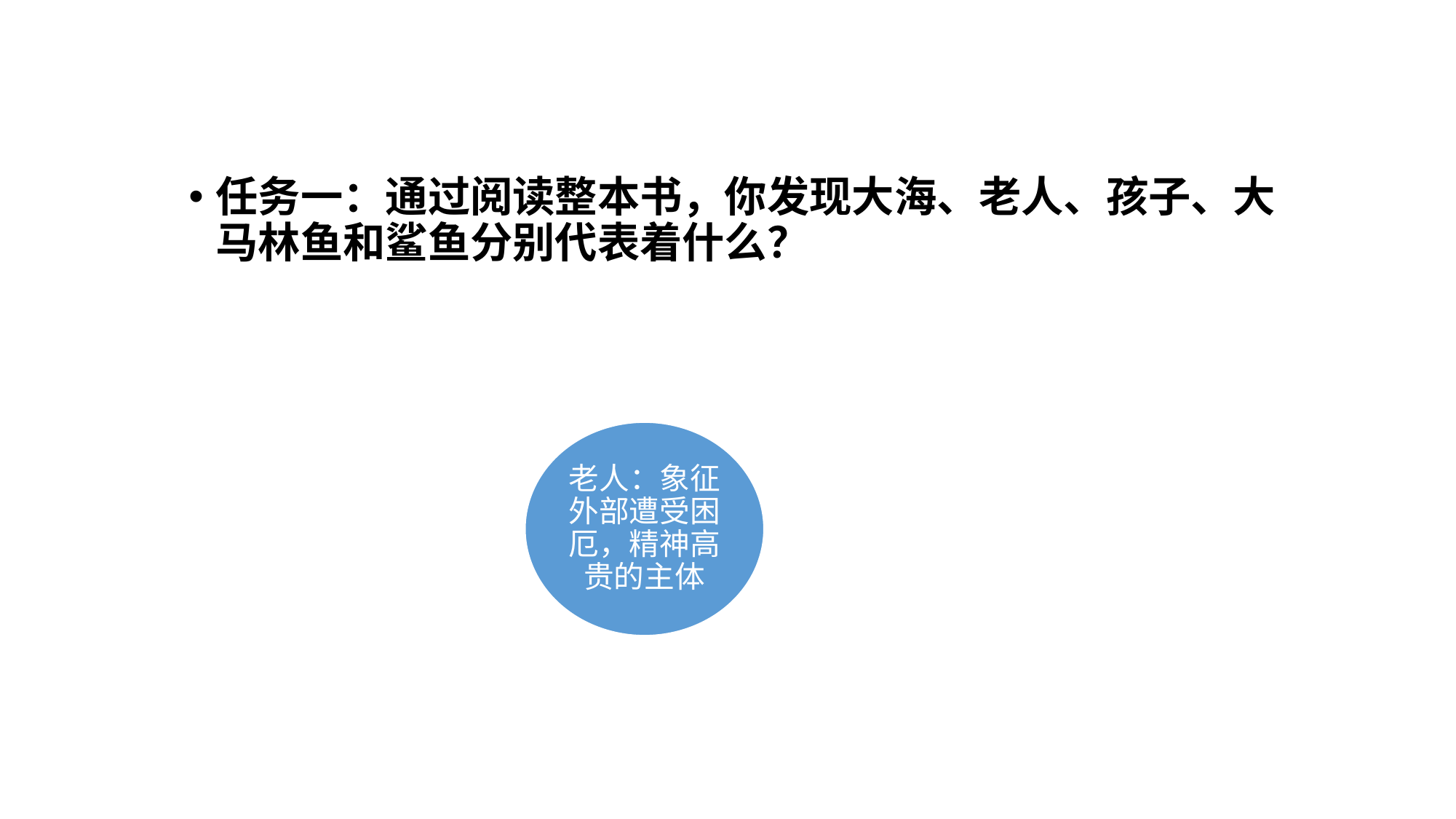

任务一：通过阅读整本书，你发现大海、老人、孩子、大马林鱼和鲨鱼分别代表着什么？

老人：象征外部遭受困厄，精神高贵的主体